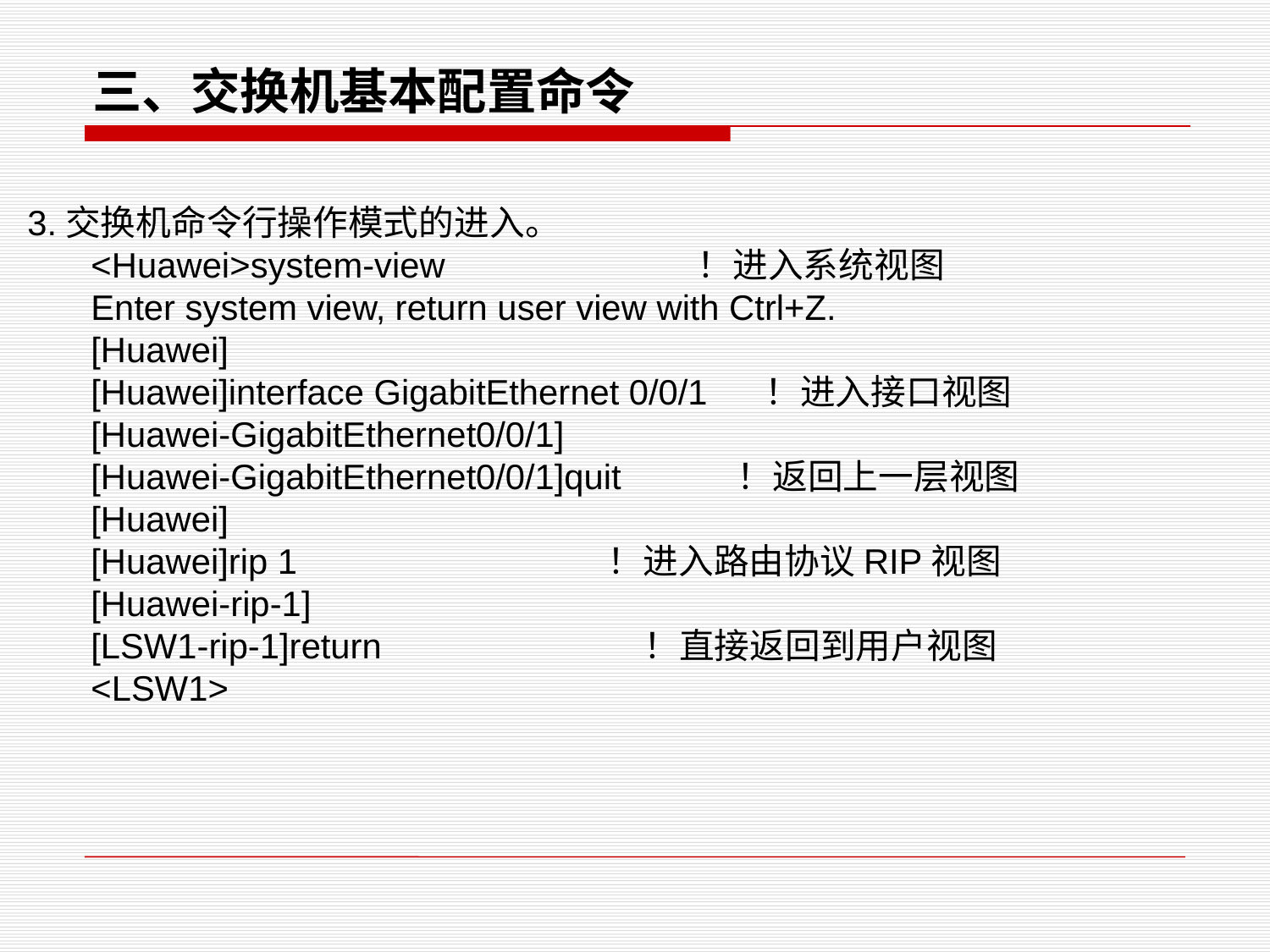

三、交换机基本配置命令
3.交换机命令行操作模式的进入。
<Huawei>system-view                         ！进入系统视图
Enter system view, return user view with Ctrl+Z.
[Huawei]
[Huawei]interface GigabitEthernet 0/0/1     ！进入接口视图
[Huawei-GigabitEthernet0/0/1]
[Huawei-GigabitEthernet0/0/1]quit           ！返回上一层视图
[Huawei]
[Huawei]rip 1                               ！进入路由协议RIP视图
[Huawei-rip-1]
[LSW1-rip-1]return                          ！直接返回到用户视图
<LSW1>
62